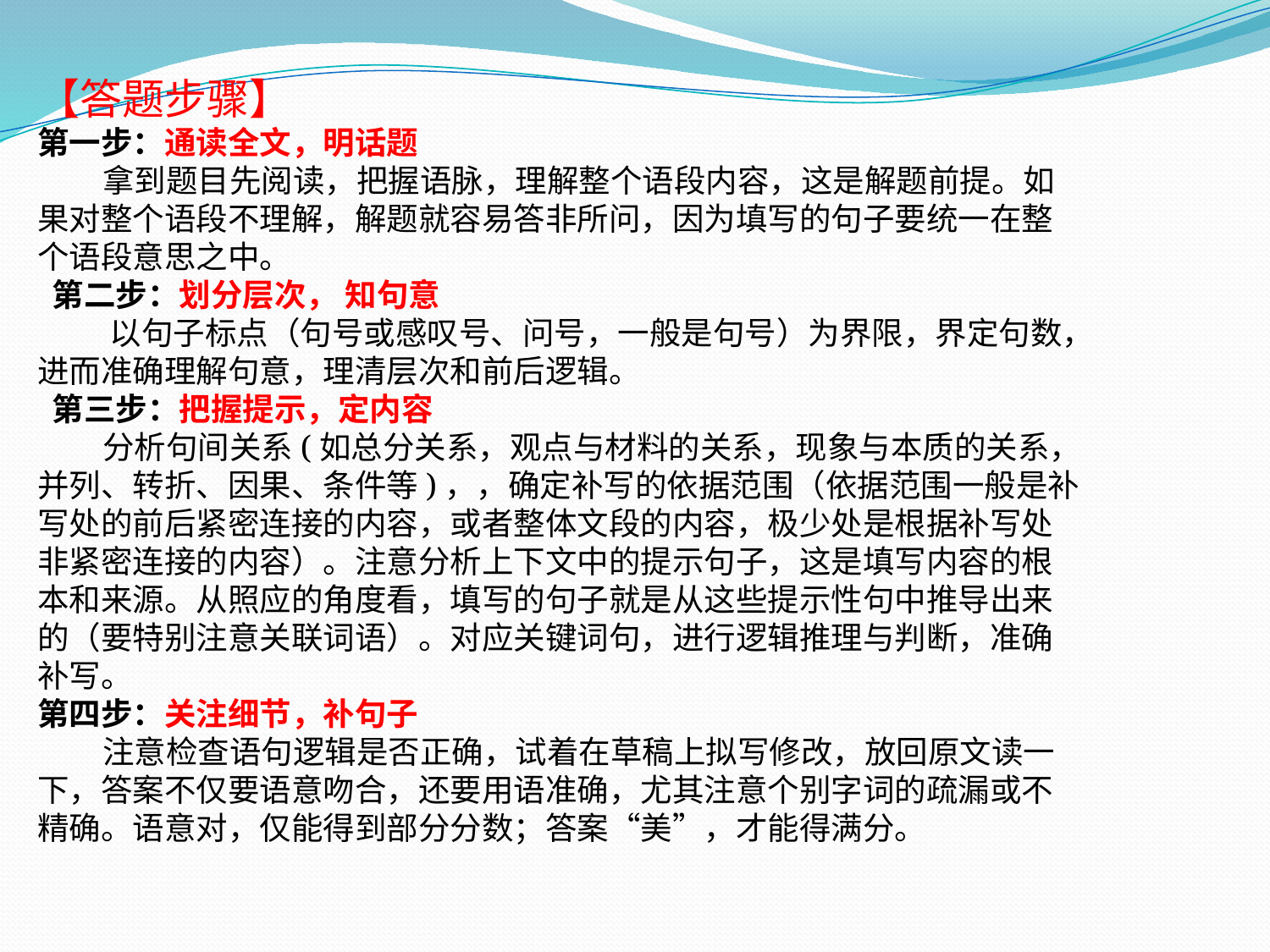

【答题步骤】
第一步：通读全文，明话题
        拿到题目先阅读，把握语脉，理解整个语段内容，这是解题前提。如果对整个语段不理解，解题就容易答非所问，因为填写的句子要统一在整个语段意思之中。
 第二步：划分层次， 知句意
         以句子标点（句号或感叹号、问号，一般是句号）为界限，界定句数，进而准确理解句意，理清层次和前后逻辑。
 第三步：把握提示，定内容
        分析句间关系(如总分关系，观点与材料的关系，现象与本质的关系，并列、转折、因果、条件等)，，确定补写的依据范围（依据范围一般是补写处的前后紧密连接的内容，或者整体文段的内容，极少处是根据补写处非紧密连接的内容）。注意分析上下文中的提示句子，这是填写内容的根本和来源。从照应的角度看，填写的句子就是从这些提示性句中推导出来的（要特别注意关联词语）。对应关键词句，进行逻辑推理与判断，准确补写。
第四步：关注细节，补句子
        注意检查语句逻辑是否正确，试着在草稿上拟写修改，放回原文读一下，答案不仅要语意吻合，还要用语准确，尤其注意个别字词的疏漏或不精确。语意对，仅能得到部分分数；答案“美”，才能得满分。